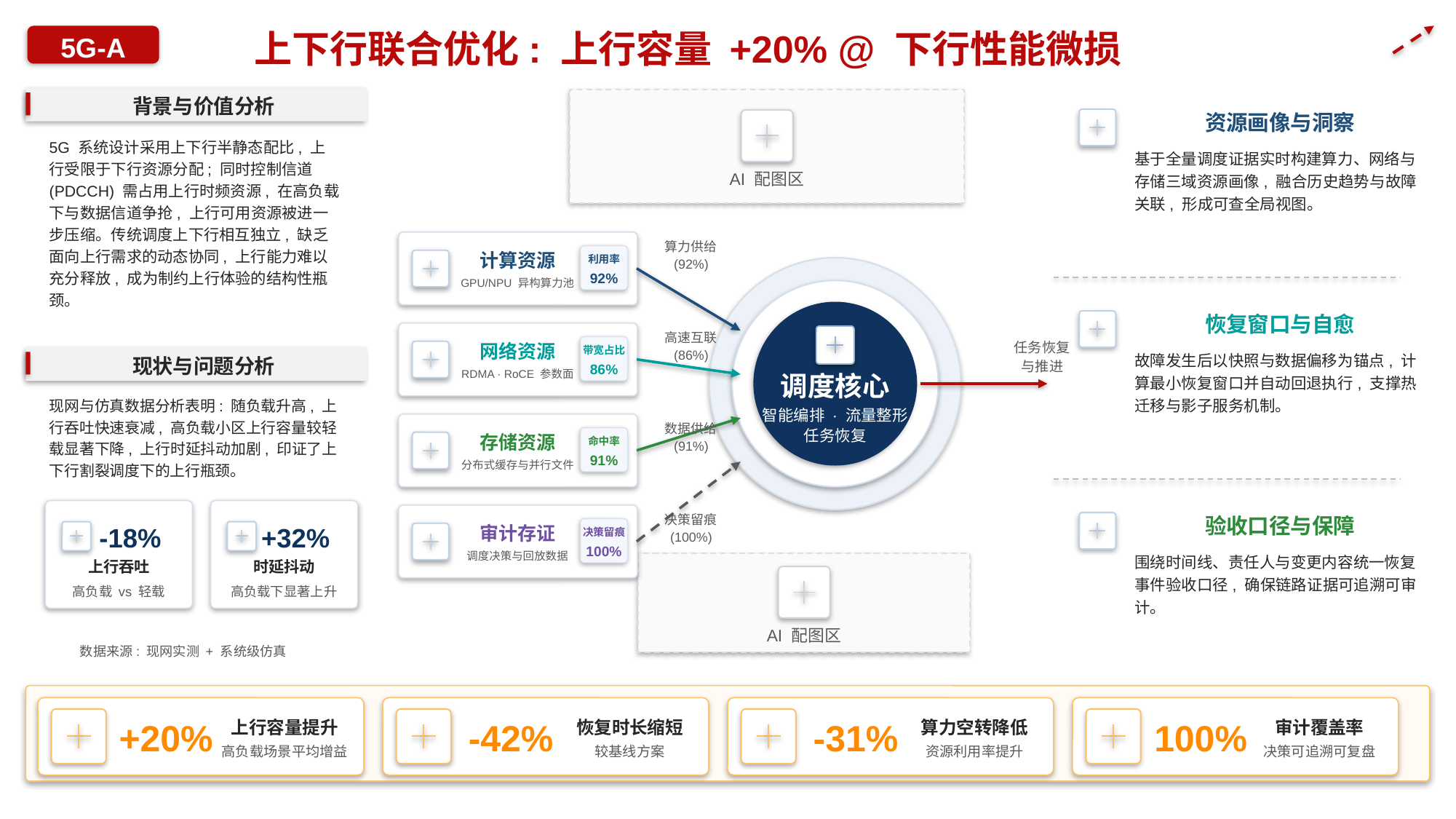

上下行联合优化: 上行容量 +20% @ 下行性能微损

5G-A

背景与价值分析

资源画像与洞察

5G 系统设计采用上下行半静态配比, 上行受限于下行资源分配; 同时控制信道 (PDCCH) 需占用上行时频资源, 在高负载下与数据信道争抢, 上行可用资源被进一步压缩。传统调度上下行相互独立, 缺乏面向上行需求的动态协同, 上行能力难以充分释放, 成为制约上行体验的结构性瓶颈。
基于全量调度证据实时构建算力、网络与存储三域资源画像, 融合历史趋势与故障关联, 形成可查全局视图。
AI 配图区

算力供给
(92%)

计算资源

利用率

92%
GPU/NPU 异构算力池

恢复窗口与自愈

高速互联
(86%)

任务恢复
与推进
网络资源

带宽占比
故障发生后以快照与数据偏移为锚点, 计算最小恢复窗口并自动回退执行, 支撑热迁移与影子服务机制。

现状与问题分析

86%
RDMA · RoCE 参数面
调度核心
现网与仿真数据分析表明: 随负载升高, 上行吞吐快速衰减, 高负载小区上行容量较轻载显著下降, 上行时延抖动加剧, 印证了上下行割裂调度下的上行瓶颈。
智能编排 · 流量整形
任务恢复

数据供给
(91%)

存储资源

命中率
91%
分布式缓存与并行文件

验收口径与保障

决策留痕
(100%)
-18%
+32%

审计存证

决策留痕
100%
调度决策与回放数据
围绕时间线、责任人与变更内容统一恢复事件验收口径, 确保链路证据可追溯可审计。

上行吞吐
时延抖动

高负载 vs 轻载
高负载下显著上升
AI 配图区
数据来源: 现网实测 + 系统级仿真

+20%
-42%
-31%
100%
上行容量提升
恢复时长缩短
算力空转降低
审计覆盖率
高负载场景平均增益
较基线方案
资源利用率提升
决策可追溯可复盘